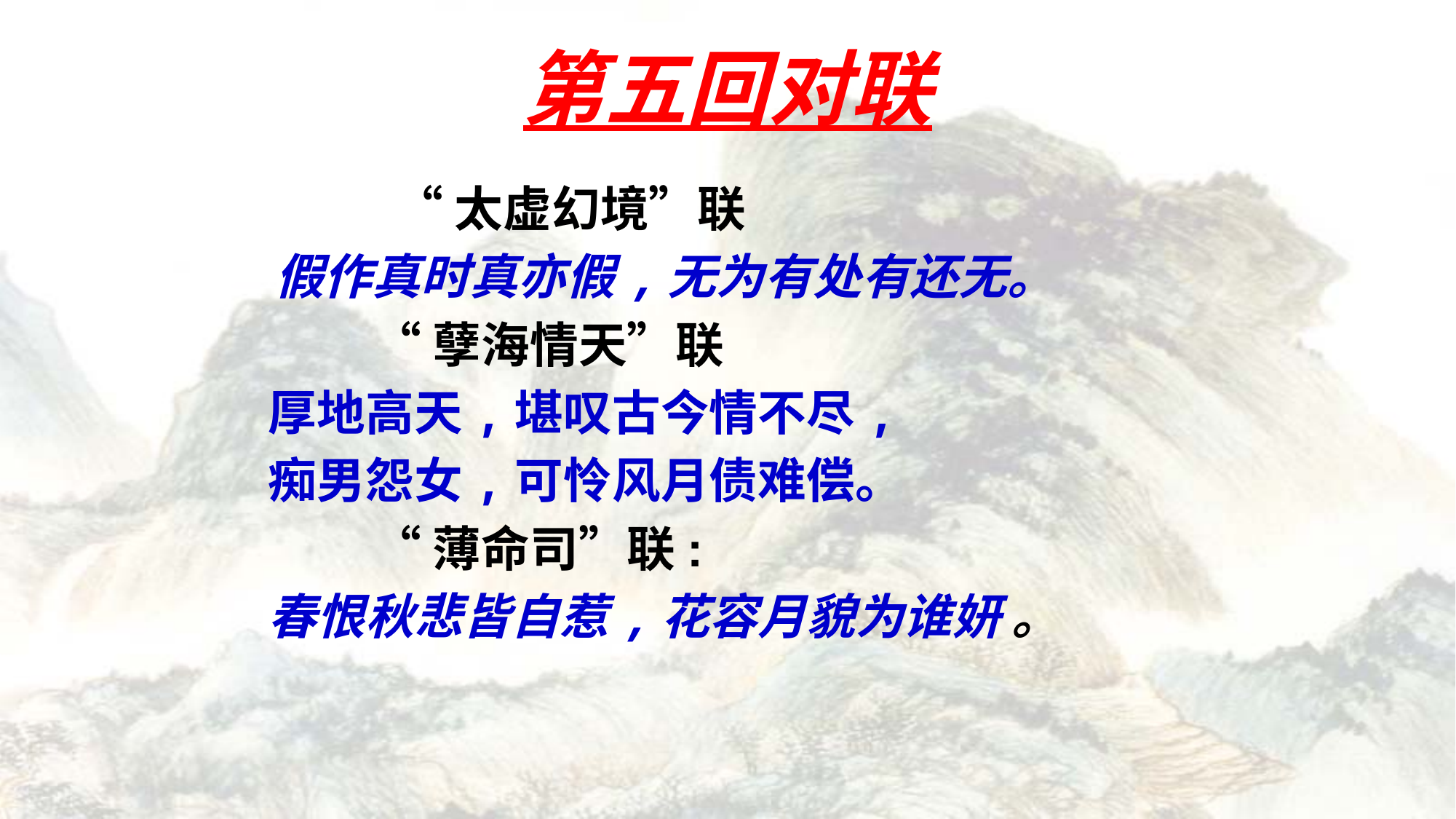

# 第五回对联
                “太虚幻境”联
    假作真时真亦假,无为有处有还无。
              “孽海情天”联
　厚地高天,堪叹古今情不尽,
　痴男怨女,可怜风月债难偿。
              “薄命司”联:
　春恨秋悲皆自惹,花容月貌为谁妍 。